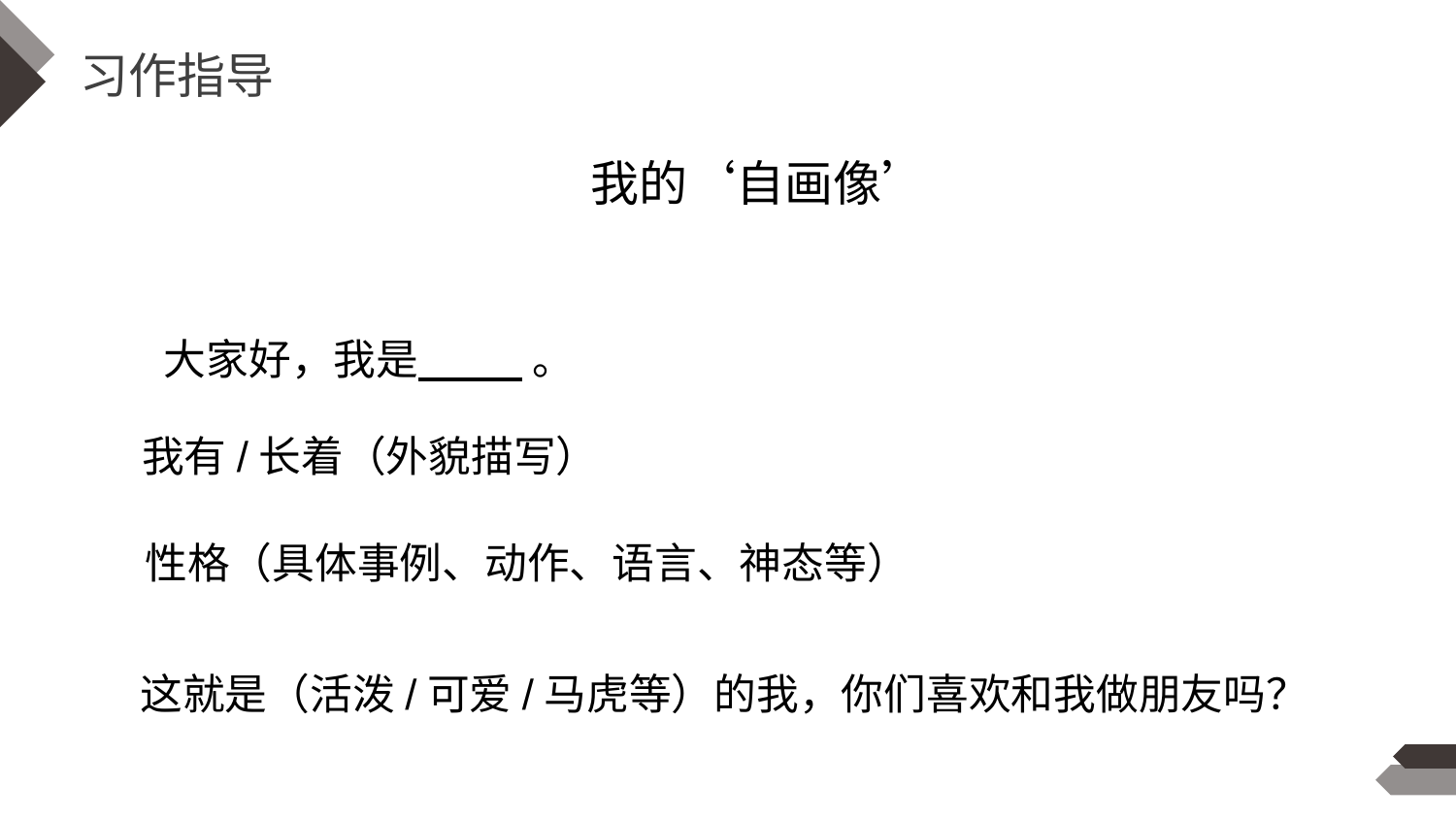

习作指导
我的‘自画像’
大家好，我是            。
我有/长着（外貌描写）
性格（具体事例、动作、语言、神态等）
这就是（活泼/可爱/马虎等）的我，你们喜欢和我做朋友吗？